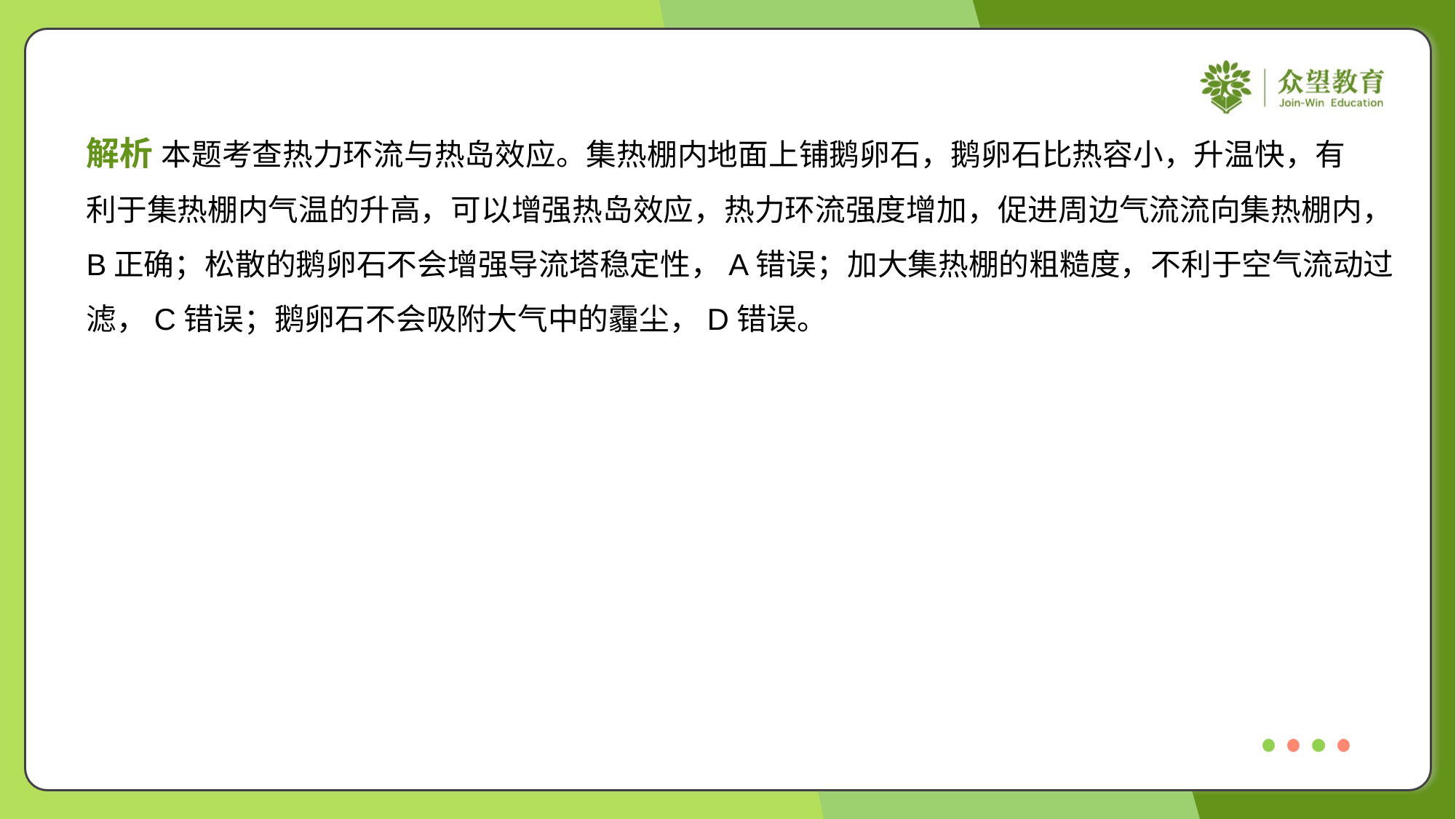

解析 本题考查热力环流与热岛效应。集热棚内地面上铺鹅卵石，鹅卵石比热容小，升温快，有
利于集热棚内气温的升高，可以增强热岛效应，热力环流强度增加，促进周边气流流向集热棚内，
B正确；松散的鹅卵石不会增强导流塔稳定性，A错误；加大集热棚的粗糙度，不利于空气流动过
滤，C错误；鹅卵石不会吸附大气中的霾尘，D错误。